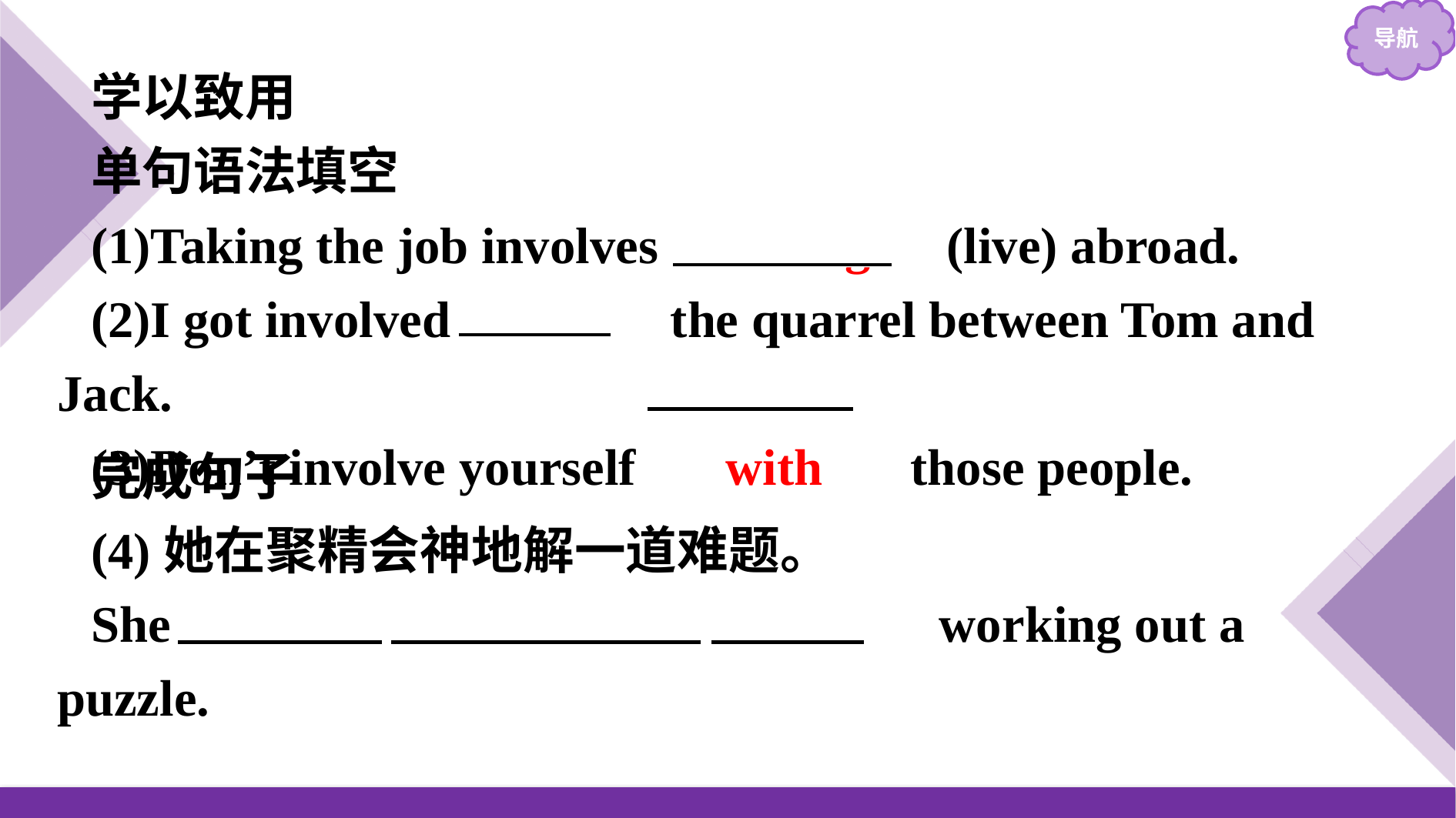

学以致用
单句语法填空
(1)Taking the job involves 　living　(live) abroad.
(2)I got involved 　in　 the quarrel between Tom and Jack.
(3)Don’t involve yourself 　with　 those people.

完成句子
(4)她在聚精会神地解一道难题。
She 　was　 　involved　 　in　 working out a puzzle.